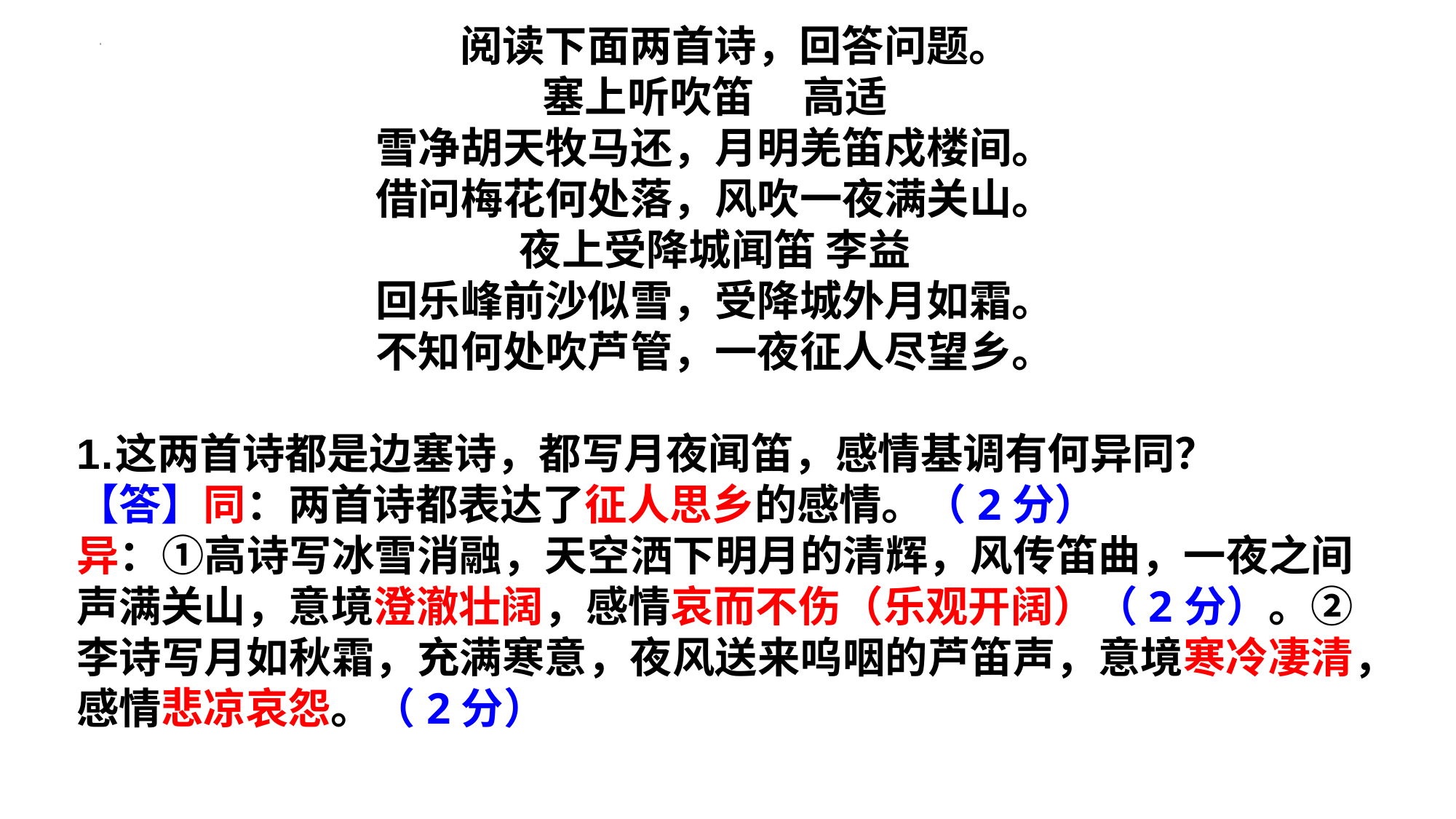

阅读下面两首诗，回答问题。
塞上听吹笛     高适
雪净胡天牧马还，月明羌笛戍楼间。
借问梅花何处落，风吹一夜满关山。
夜上受降城闻笛 李益
回乐峰前沙似雪，受降城外月如霜。
不知何处吹芦管，一夜征人尽望乡。

这两首诗都是边塞诗，都写月夜闻笛，感情基调有何异同？
【答】同：两首诗都表达了征人思乡的感情。（2分）
异：①高诗写冰雪消融，天空洒下明月的清辉，风传笛曲，一夜之间声满关山，意境澄澈壮阔，感情哀而不伤（乐观开阔）（2分）。②李诗写月如秋霜，充满寒意，夜风送来呜咽的芦笛声，意境寒冷凄清，感情悲凉哀怨。（2分）